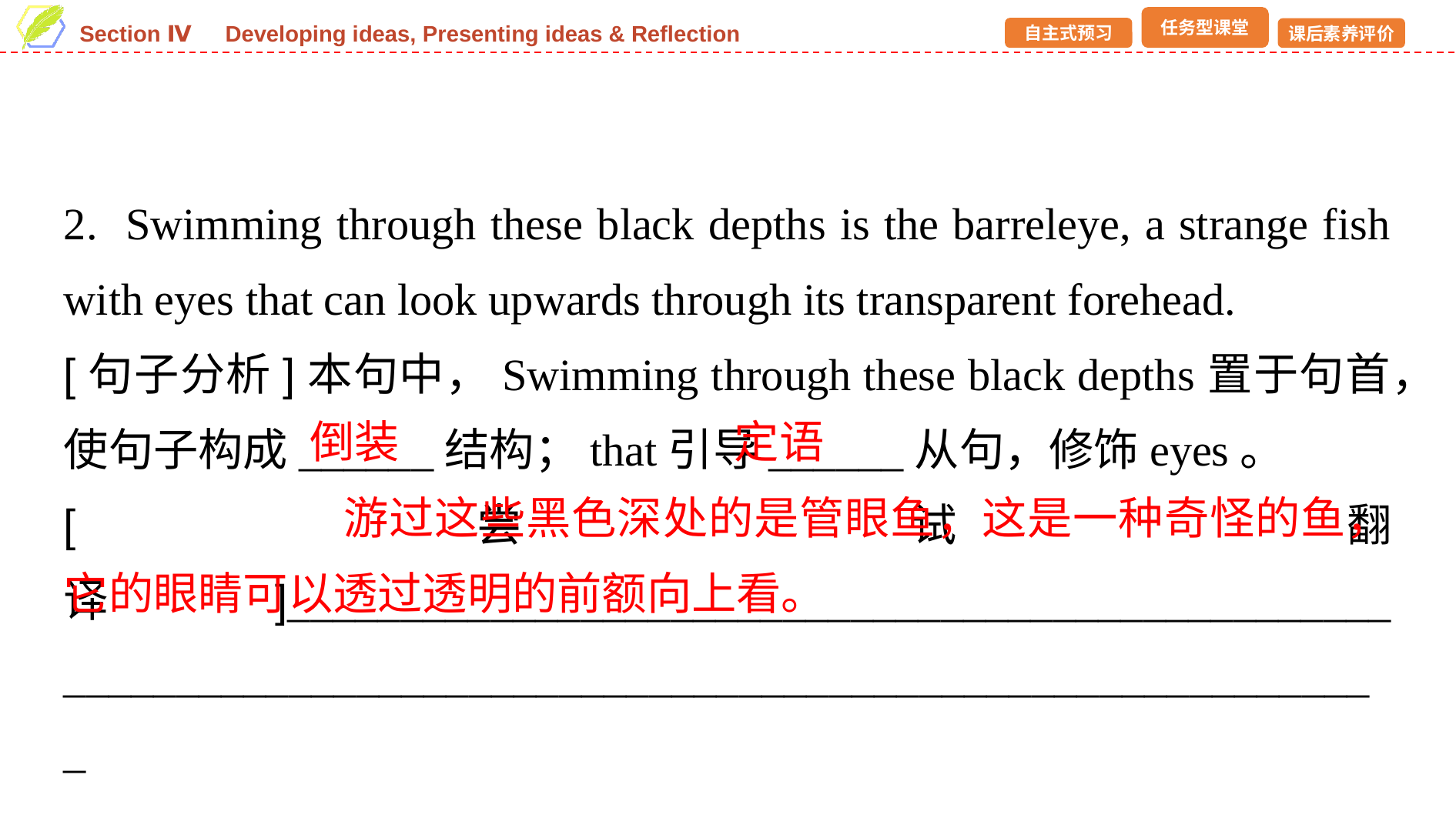

2.  Swimming through these black depths is the barreleye, a strange fish with eyes that can look upwards through its transparent forehead.
[句子分析]本句中，Swimming through these black depths置于句首，使句子构成______结构；that引导______从句，修饰eyes。
[尝试翻译]_________________________________________________ ___________________________________________________________
倒装
定语
                         游过这些黑色深处的是管眼鱼，这是一种奇怪的鱼，它的眼睛可以透过透明的前额向上看。